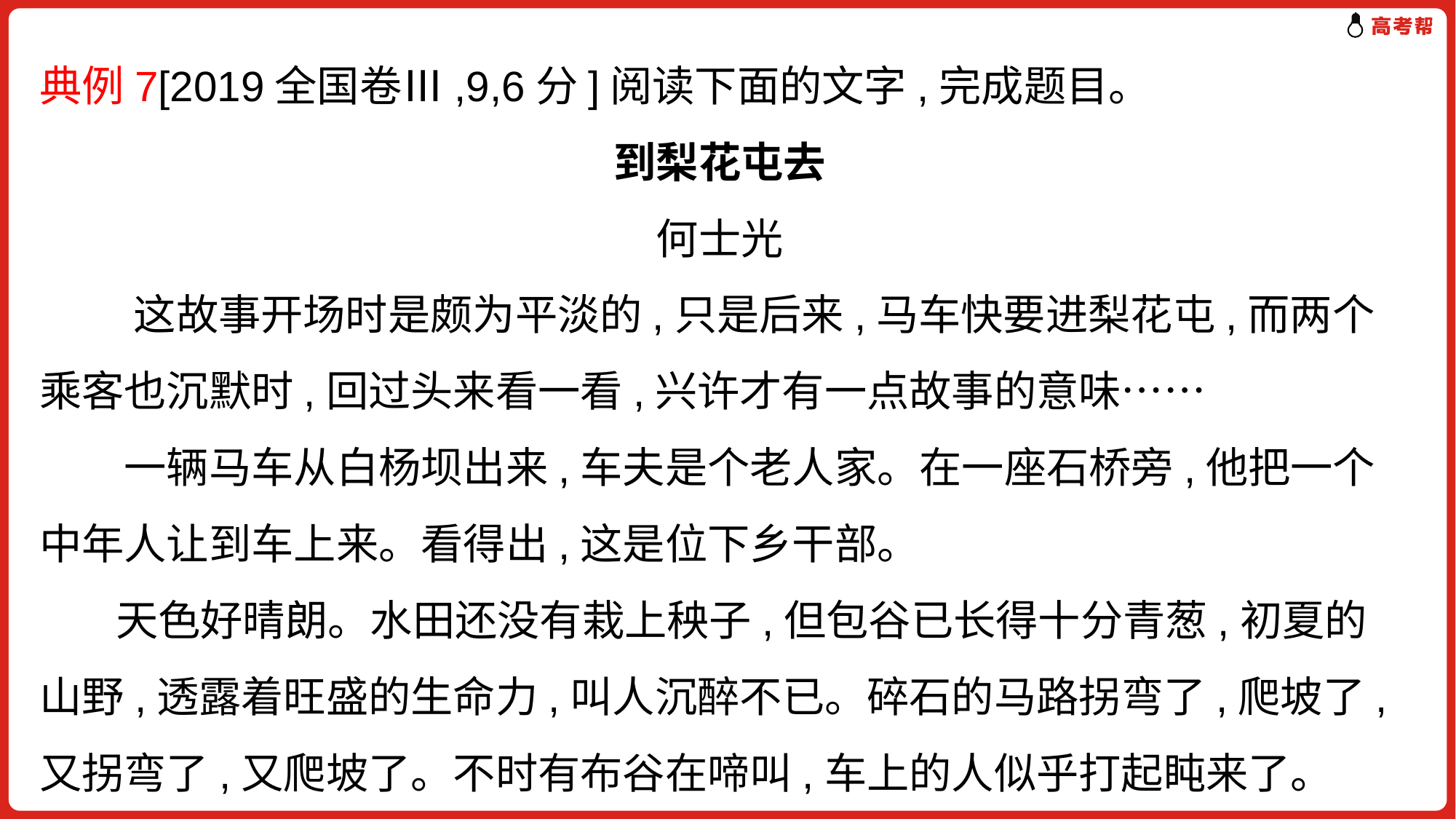

典例7[2019全国卷Ⅲ,9,6分]阅读下面的文字,完成题目。
到梨花屯去
何士光
　　 这故事开场时是颇为平淡的,只是后来,马车快要进梨花屯,而两个乘客也沉默时,回过头来看一看,兴许才有一点故事的意味……
　　一辆马车从白杨坝出来,车夫是个老人家。在一座石桥旁,他把一个中年人让到车上来。看得出,这是位下乡干部。
       天色好晴朗。水田还没有栽上秧子,但包谷已长得十分青葱,初夏的山野,透露着旺盛的生命力,叫人沉醉不已。碎石的马路拐弯了,爬坡了,又拐弯了,又爬坡了。不时有布谷在啼叫,车上的人似乎打起盹来了。